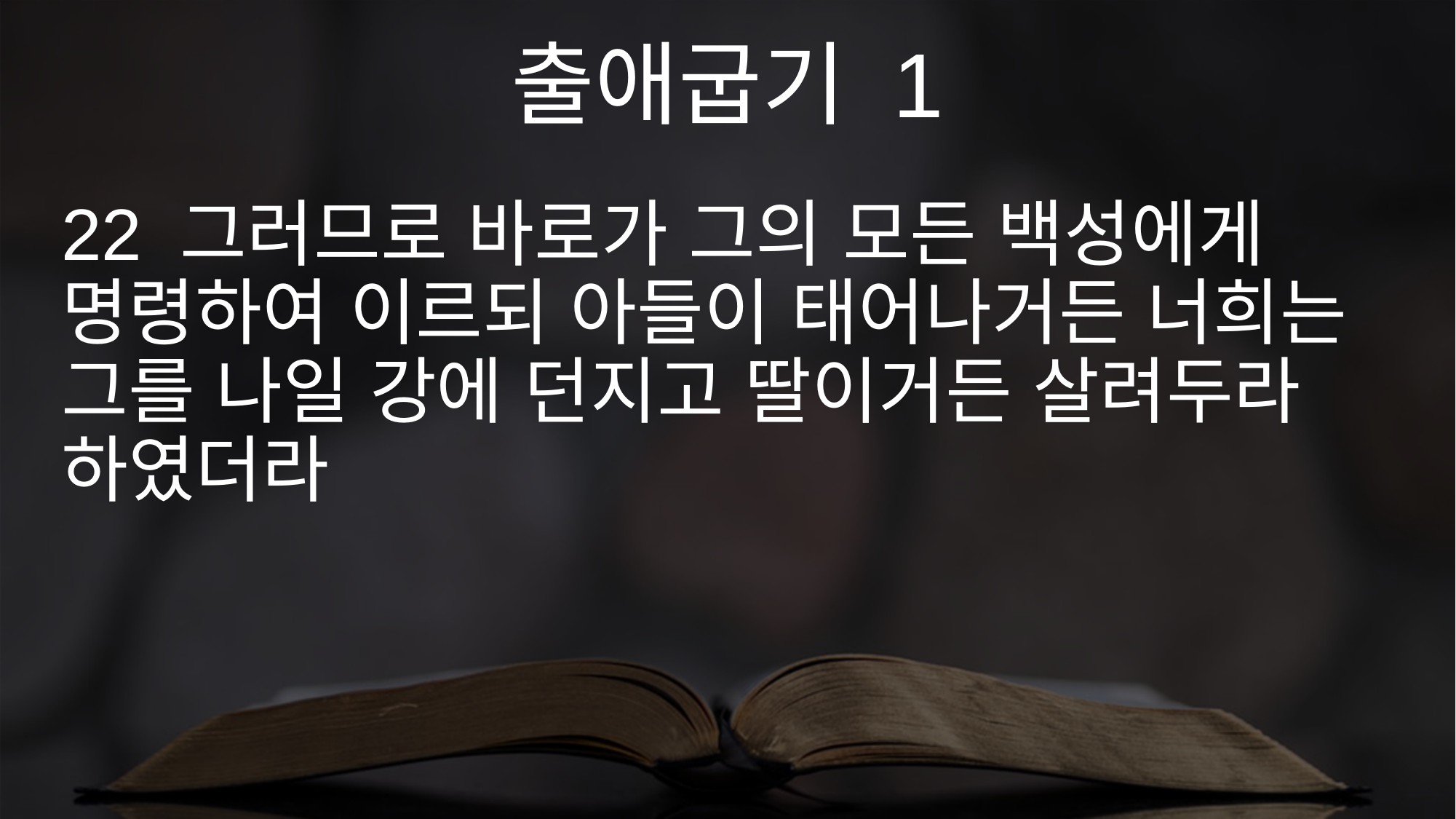

출애굽기 1
22 그러므로 바로가 그의 모든 백성에게 명령하여 이르되 아들이 태어나거든 너희는 그를 나일 강에 던지고 딸이거든 살려두라 하였더라